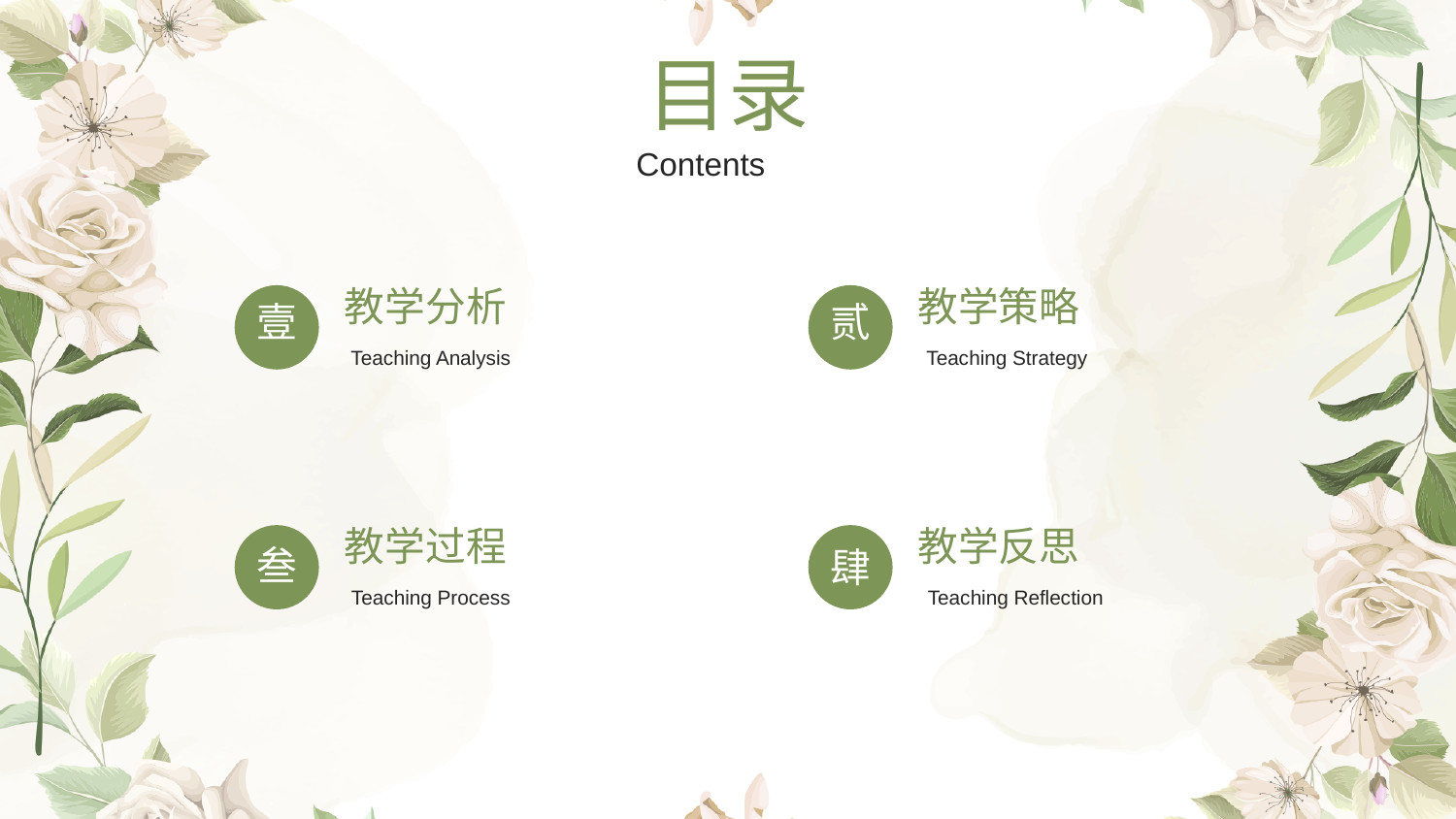

目录
Contents
教学分析
教学策略

壹
贰
Teaching Analysis
Teaching Strategy
教学过程
教学反思

叁
肆
Teaching Process
Teaching Reflection